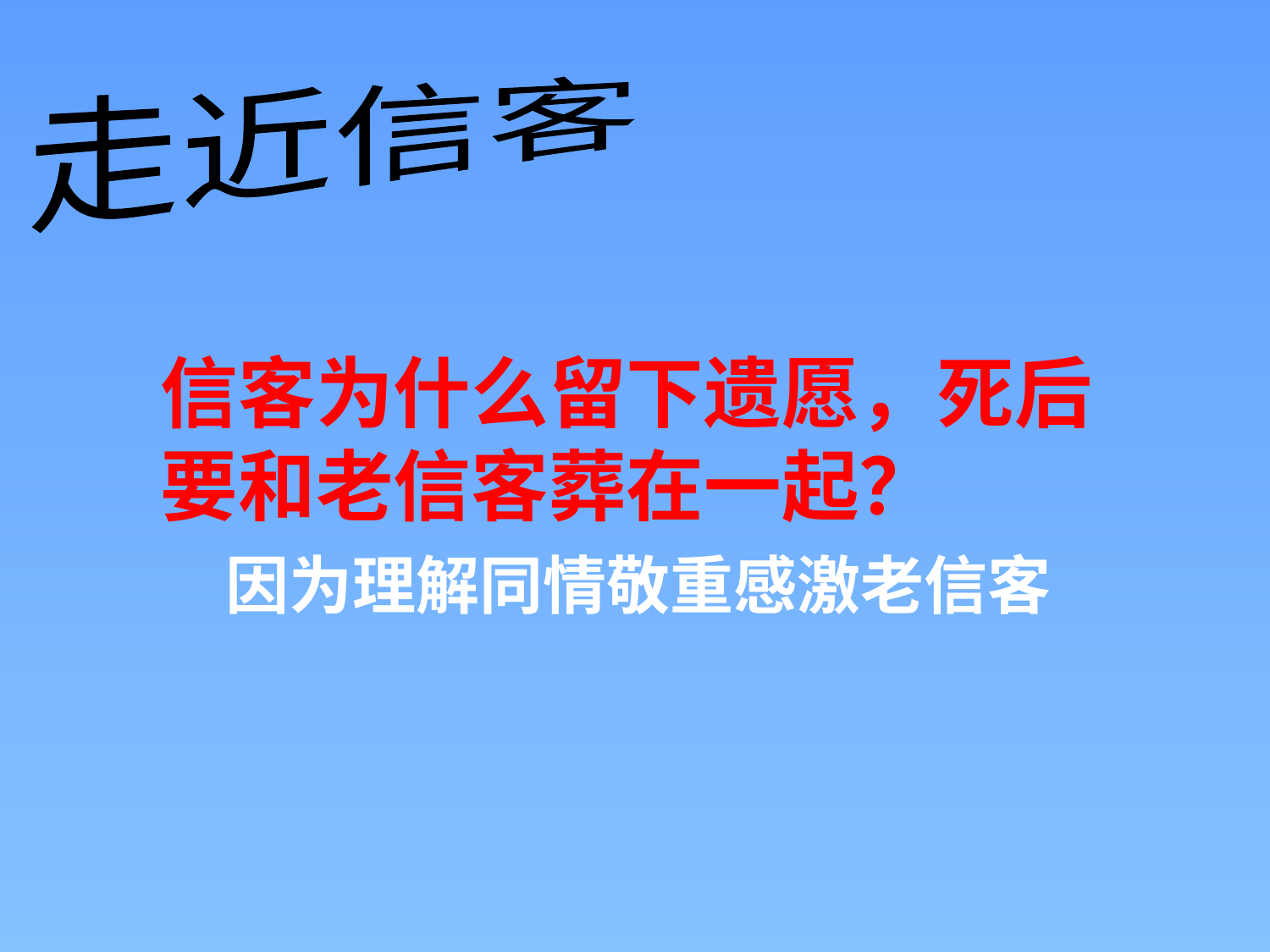

走近信客
信客为什么留下遗愿，死后要和老信客葬在一起？
因为理解同情敬重感激老信客